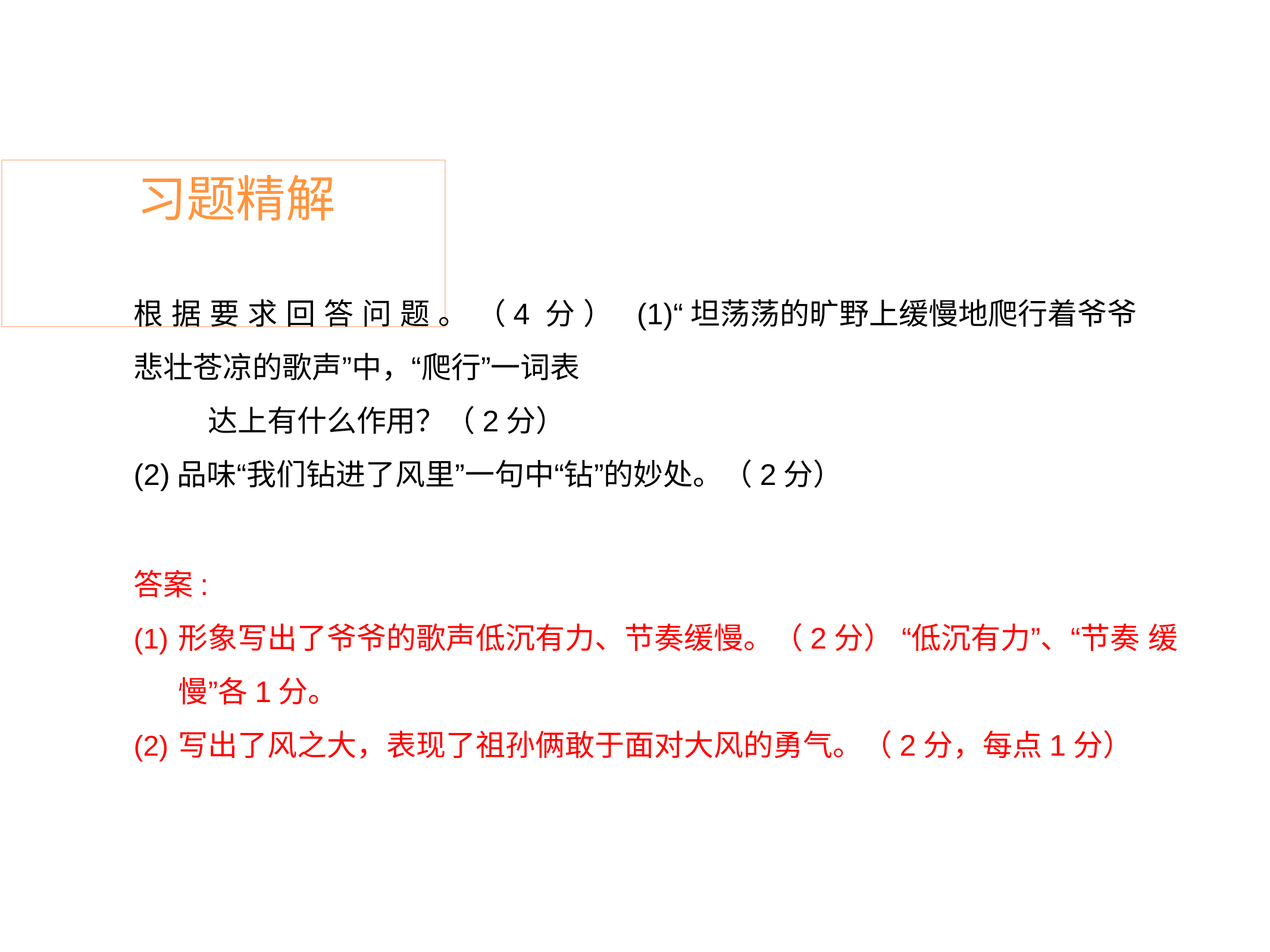

# 习题精解
根 据 要 求 回 答 问 题 。 （4 分 ）  (1)“坦荡荡的旷野上缓慢地爬行着爷爷悲壮苍凉的歌声”中，“爬行”一词表
达上有什么作用？（2分）
(2)品味“我们钻进了风里”一句中“钻”的妙处。（2分）

答案:
形象写出了爷爷的歌声低沉有力、节奏缓慢。（2分） “低沉有力”、“节奏 缓慢”各1分。
写出了风之大，表现了祖孙俩敢于面对大风的勇气。（2分，每点1分）